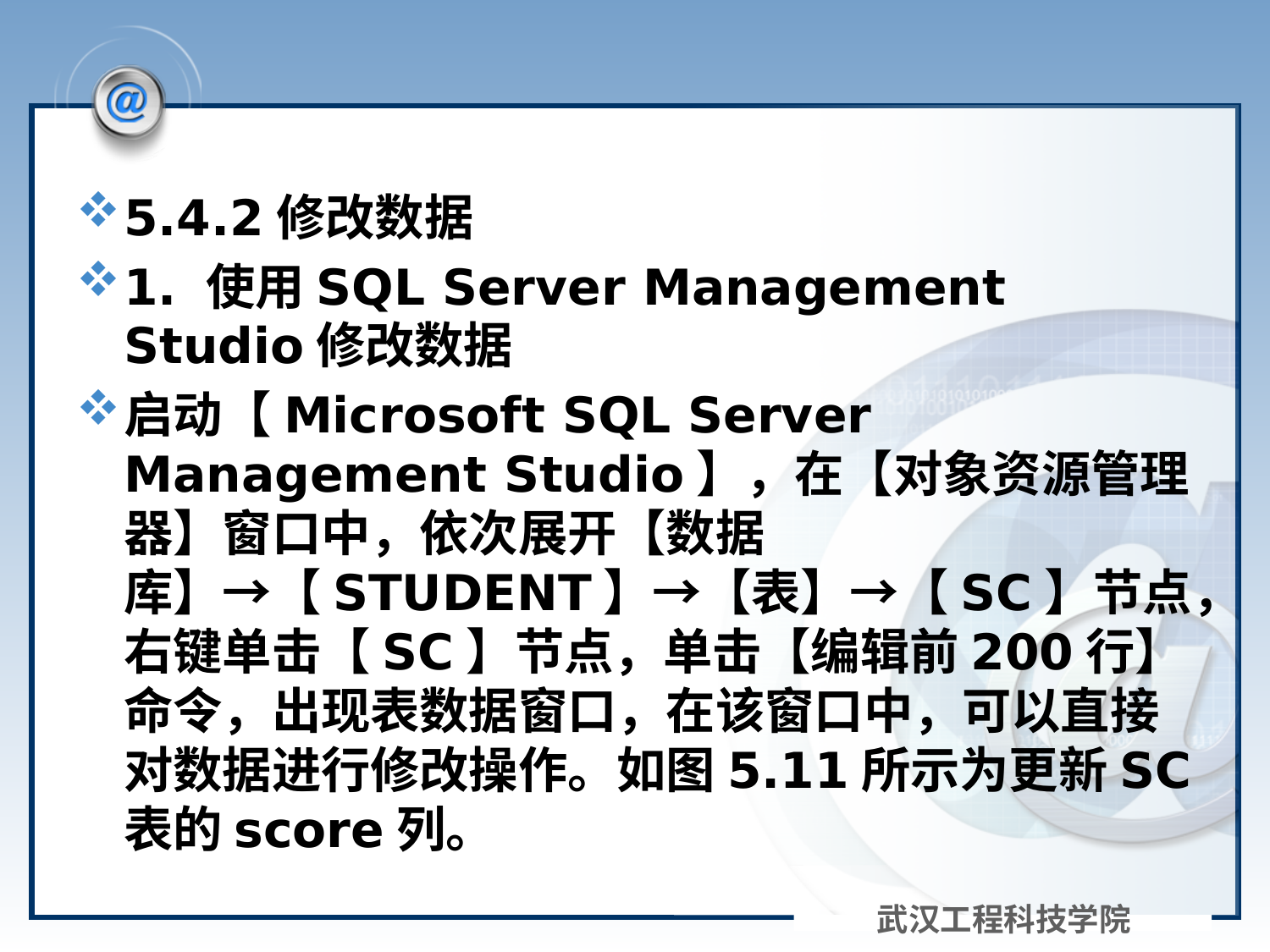

#
5.4.2修改数据
1. 使用SQL Server Management Studio修改数据
启动【Microsoft SQL Server Management Studio】，在【对象资源管理器】窗口中，依次展开【数据库】→【STUDENT】→【表】→【SC】节点，右键单击【SC】节点，单击【编辑前200行】命令，出现表数据窗口，在该窗口中，可以直接对数据进行修改操作。如图5.11所示为更新SC表的score列。

武汉工程科技学院